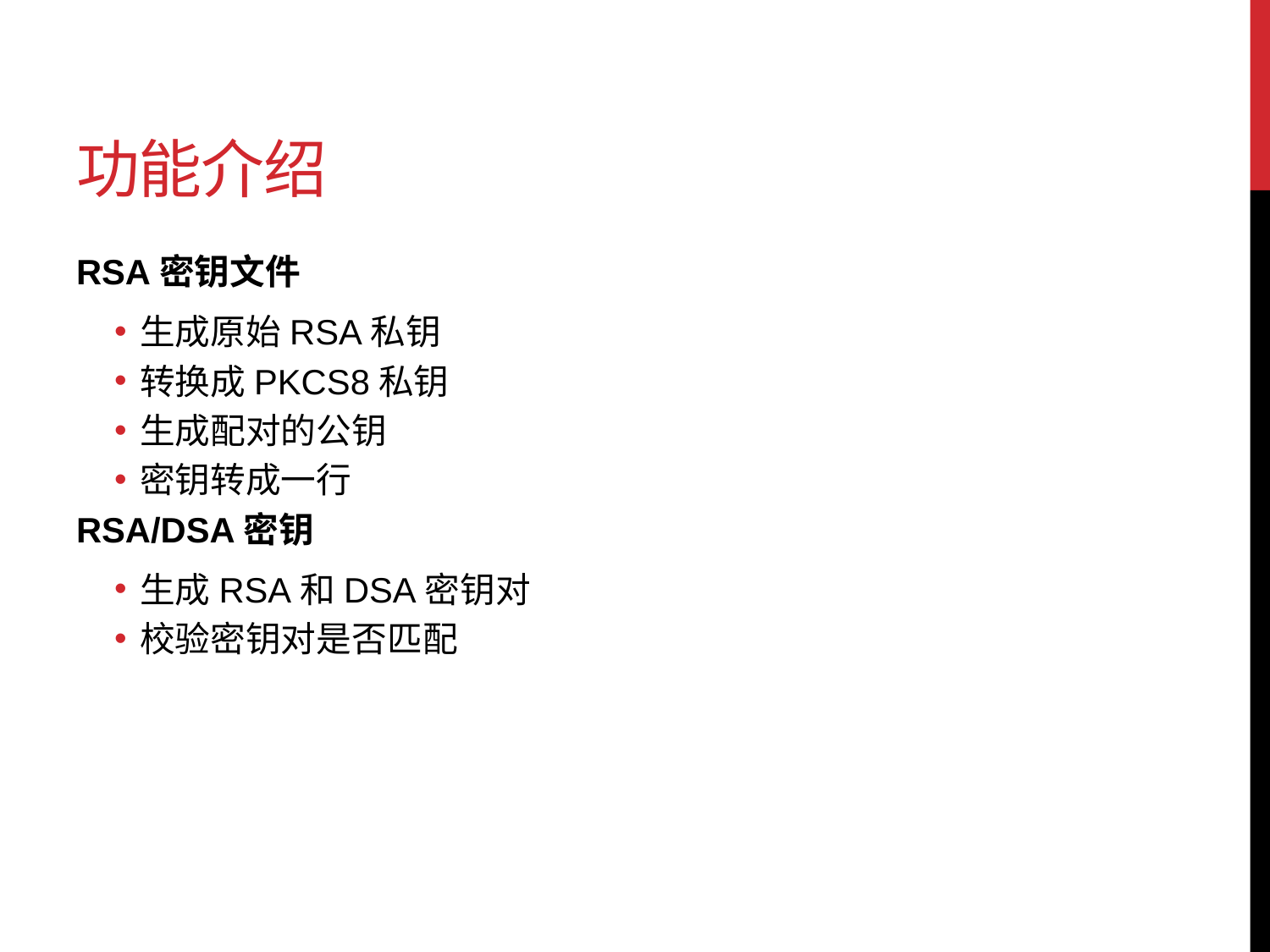

# 功能介绍
RSA密钥文件
生成原始RSA私钥
转换成PKCS8私钥
生成配对的公钥
密钥转成一行
RSA/DSA密钥
生成RSA和DSA密钥对
校验密钥对是否匹配